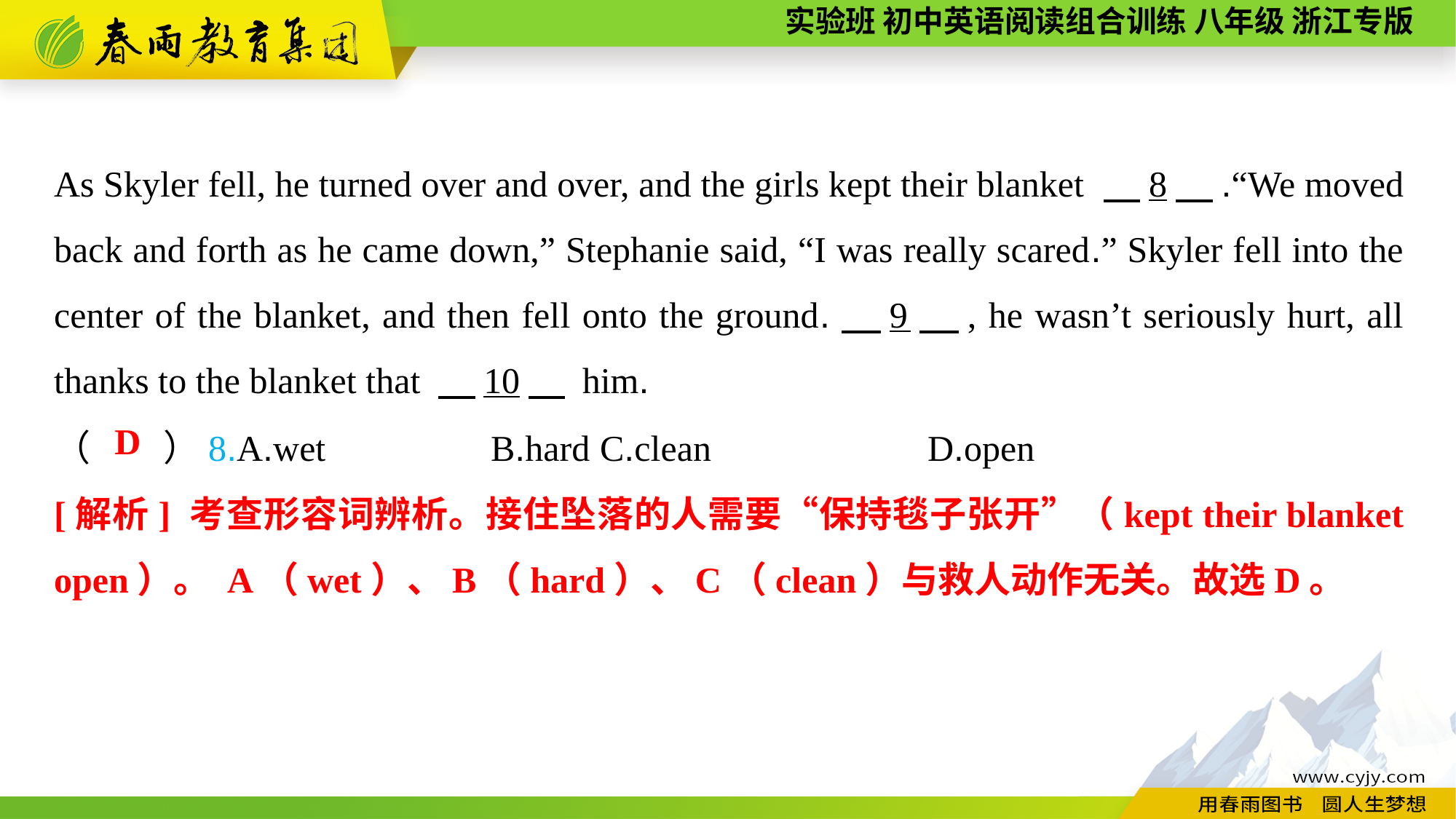

As Skyler fell, he turned over and over, and the girls kept their blanket 　8　.“We moved back and forth as he came down,” Stephanie said, “I was really scared.” Skyler fell into the center of the blanket, and then fell onto the ground.　9　, he wasn’t seriously hurt, all thanks to the blanket that 　10　 him.
（　　）8.A.wet		B.hard	C.clean		D.open
D
[解析] 考查形容词辨析。接住坠落的人需要“保持毯子张开”（kept their blanket open）。 A（wet）、B（hard）、C（clean）与救人动作无关。故选D。